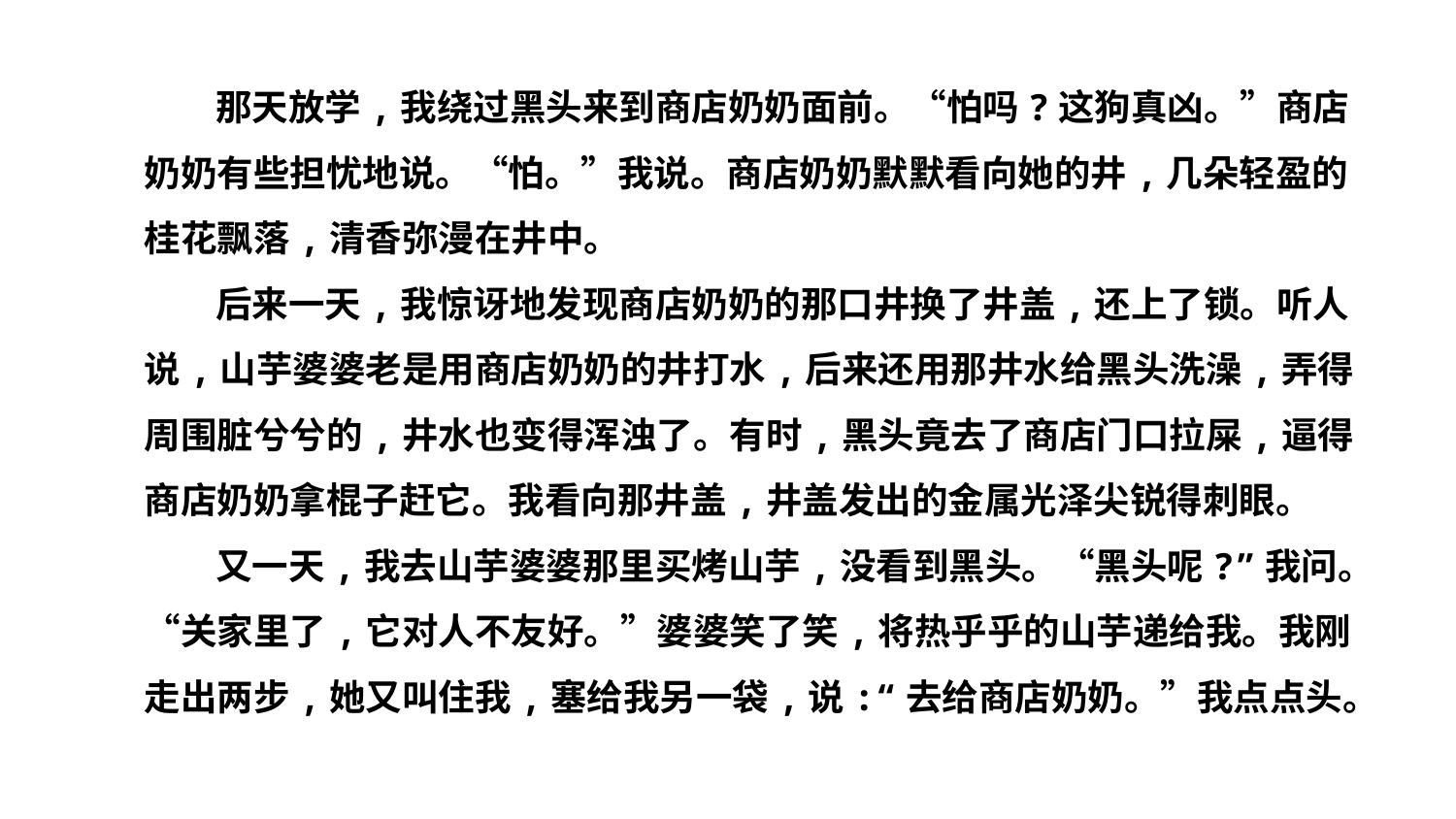

那天放学,我绕过黑头来到商店奶奶面前。“怕吗?这狗真凶。”商店奶奶有些担忧地说。“怕。”我说。商店奶奶默默看向她的井,几朵轻盈的桂花飘落,清香弥漫在井中。
后来一天,我惊讶地发现商店奶奶的那口井换了井盖,还上了锁。听人说,山芋婆婆老是用商店奶奶的井打水,后来还用那井水给黑头洗澡,弄得周围脏兮兮的,井水也变得浑浊了。有时,黑头竟去了商店门口拉屎,逼得商店奶奶拿棍子赶它。我看向那井盖,井盖发出的金属光泽尖锐得刺眼。
又一天,我去山芋婆婆那里买烤山芋,没看到黑头。“黑头呢?”我问。“关家里了,它对人不友好。”婆婆笑了笑,将热乎乎的山芋递给我。我刚走出两步,她又叫住我,塞给我另一袋,说:“去给商店奶奶。”我点点头。